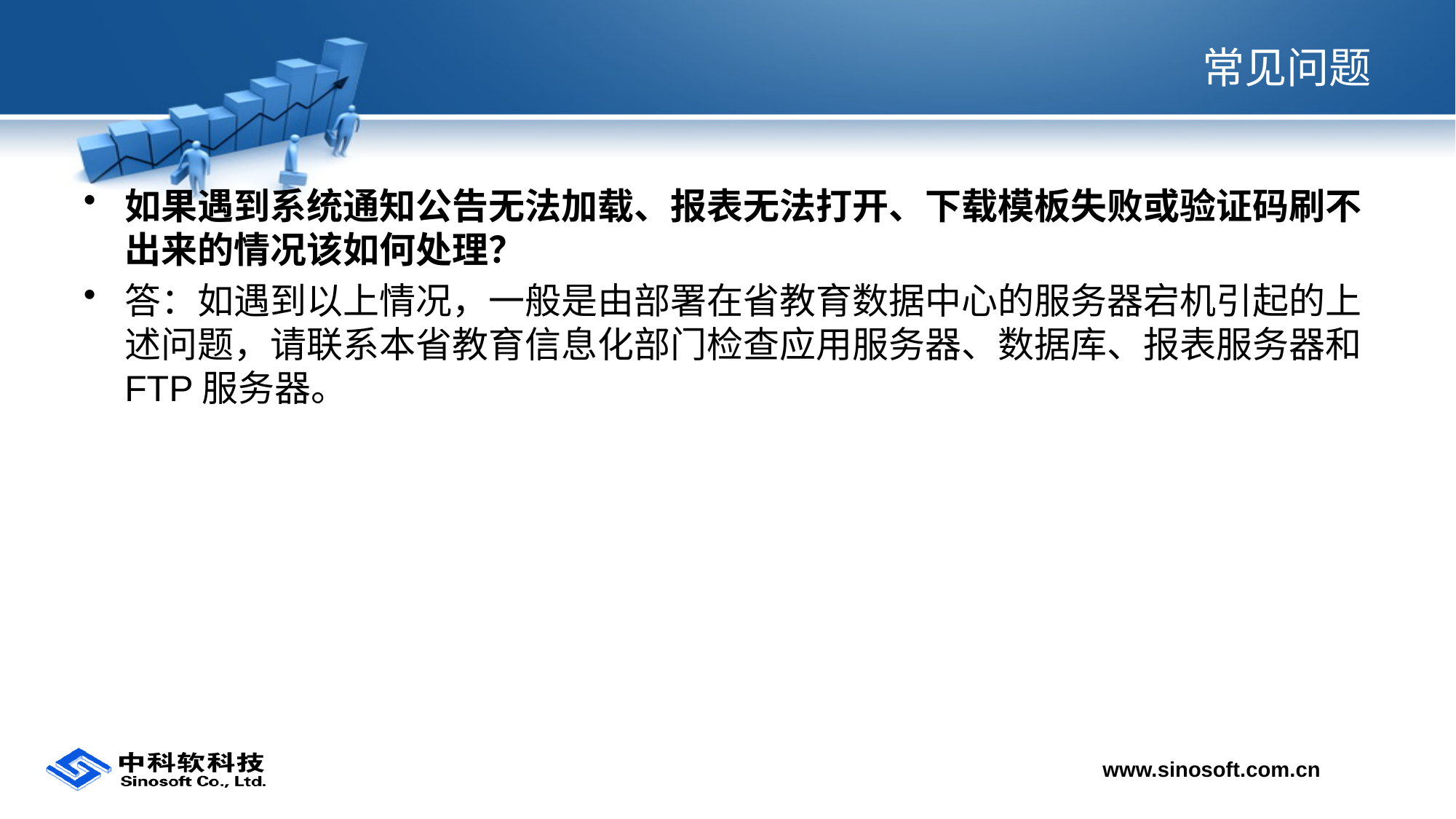

# 常见问题
如果遇到系统通知公告无法加载、报表无法打开、下载模板失败或验证码刷不出来的情况该如何处理？
答：如遇到以上情况，一般是由部署在省教育数据中心的服务器宕机引起的上述问题，请联系本省教育信息化部门检查应用服务器、数据库、报表服务器和FTP服务器。